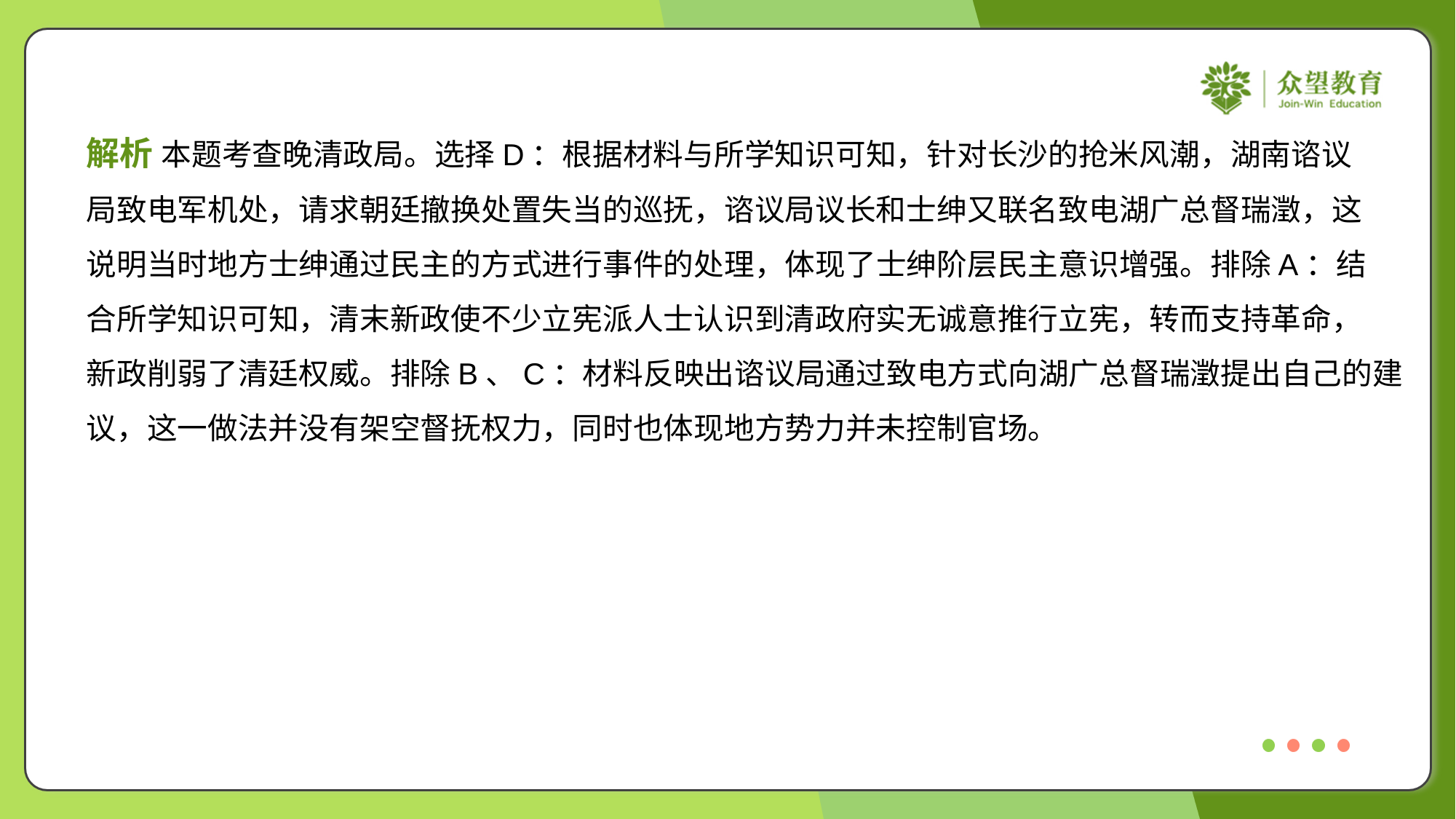

解析 本题考查晚清政局。选择D：根据材料与所学知识可知，针对长沙的抢米风潮，湖南谘议
局致电军机处，请求朝廷撤换处置失当的巡抚，谘议局议长和士绅又联名致电湖广总督瑞澂，这
说明当时地方士绅通过民主的方式进行事件的处理，体现了士绅阶层民主意识增强。排除A：结
合所学知识可知，清末新政使不少立宪派人士认识到清政府实无诚意推行立宪，转而支持革命，
新政削弱了清廷权威。排除B、C：材料反映出谘议局通过致电方式向湖广总督瑞澂提出自己的建
议，这一做法并没有架空督抚权力，同时也体现地方势力并未控制官场。